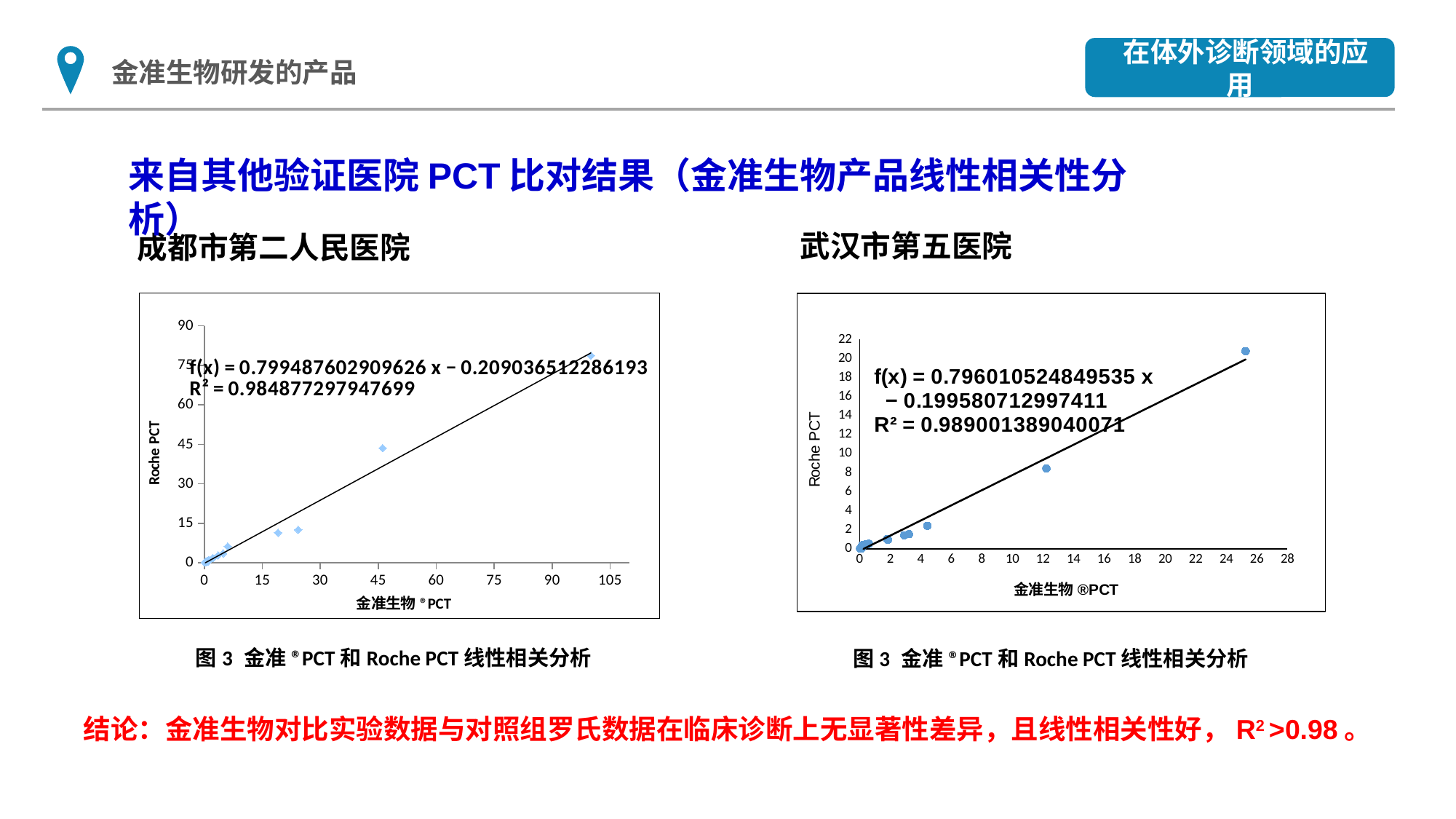

在体外诊断领域的应用

金准生物研发的产品
来自其他验证医院PCT比对结果（金准生物产品线性相关性分析）
武汉市第五医院
成都市第二人民医院

### Chart

| Category |  |
|---|---|

### Chart

| Category | 罗氏 |
|---|---|
 图3 金准®PCT和Roche PCT线性相关分析
 图3 金准®PCT和Roche PCT线性相关分析
结论：金准生物对比实验数据与对照组罗氏数据在临床诊断上无显著性差异，且线性相关性好，R2 >0.98。